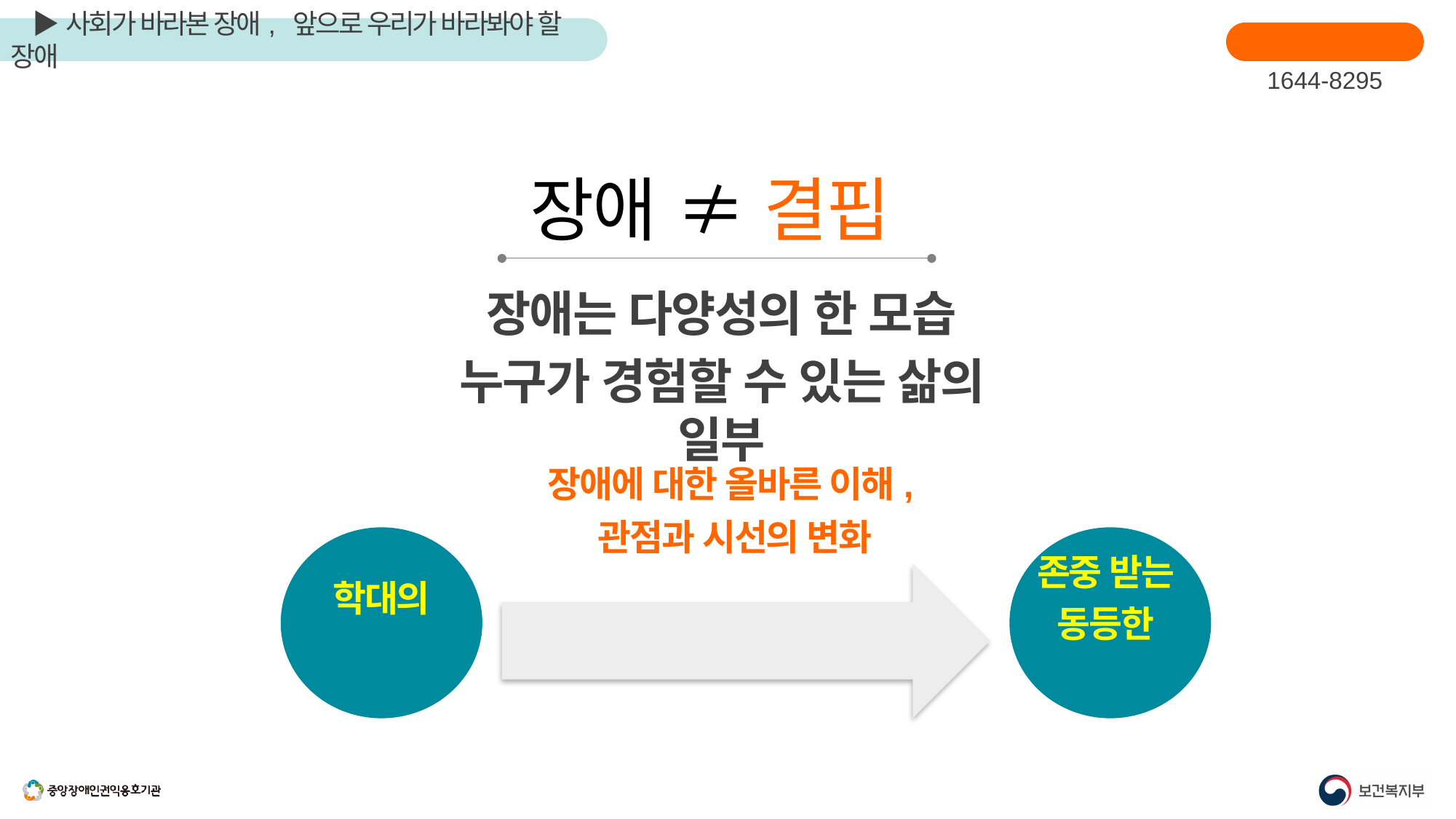

장애인학대신고
1644-8295
장애 ≠ 결핍
장애는 다양성의 한 모습
누구가 경험할 수 있는 삶의 일부
장애에 대한 올바른 이해,
관점과 시선의 변화
존중 받는
동등한
구성원
학대의
대상